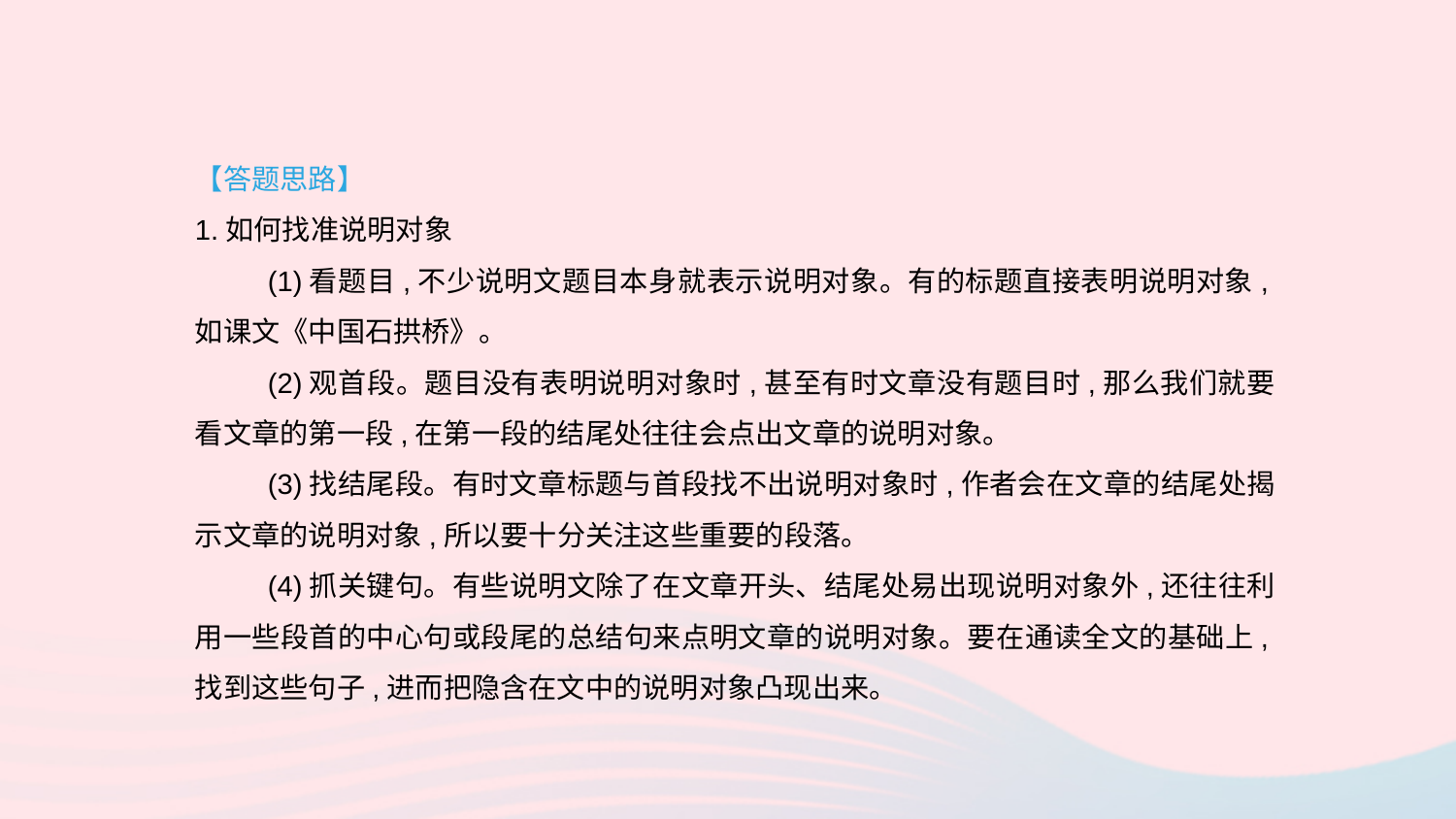

【答题思路】
1.如何找准说明对象
(1)看题目,不少说明文题目本身就表示说明对象。有的标题直接表明说明对象,如课文《中国石拱桥》。
(2)观首段。题目没有表明说明对象时,甚至有时文章没有题目时,那么我们就要看文章的第一段,在第一段的结尾处往往会点出文章的说明对象。
(3)找结尾段。有时文章标题与首段找不出说明对象时,作者会在文章的结尾处揭示文章的说明对象,所以要十分关注这些重要的段落。
(4)抓关键句。有些说明文除了在文章开头、结尾处易出现说明对象外,还往往利用一些段首的中心句或段尾的总结句来点明文章的说明对象。要在通读全文的基础上,找到这些句子,进而把隐含在文中的说明对象凸现出来。